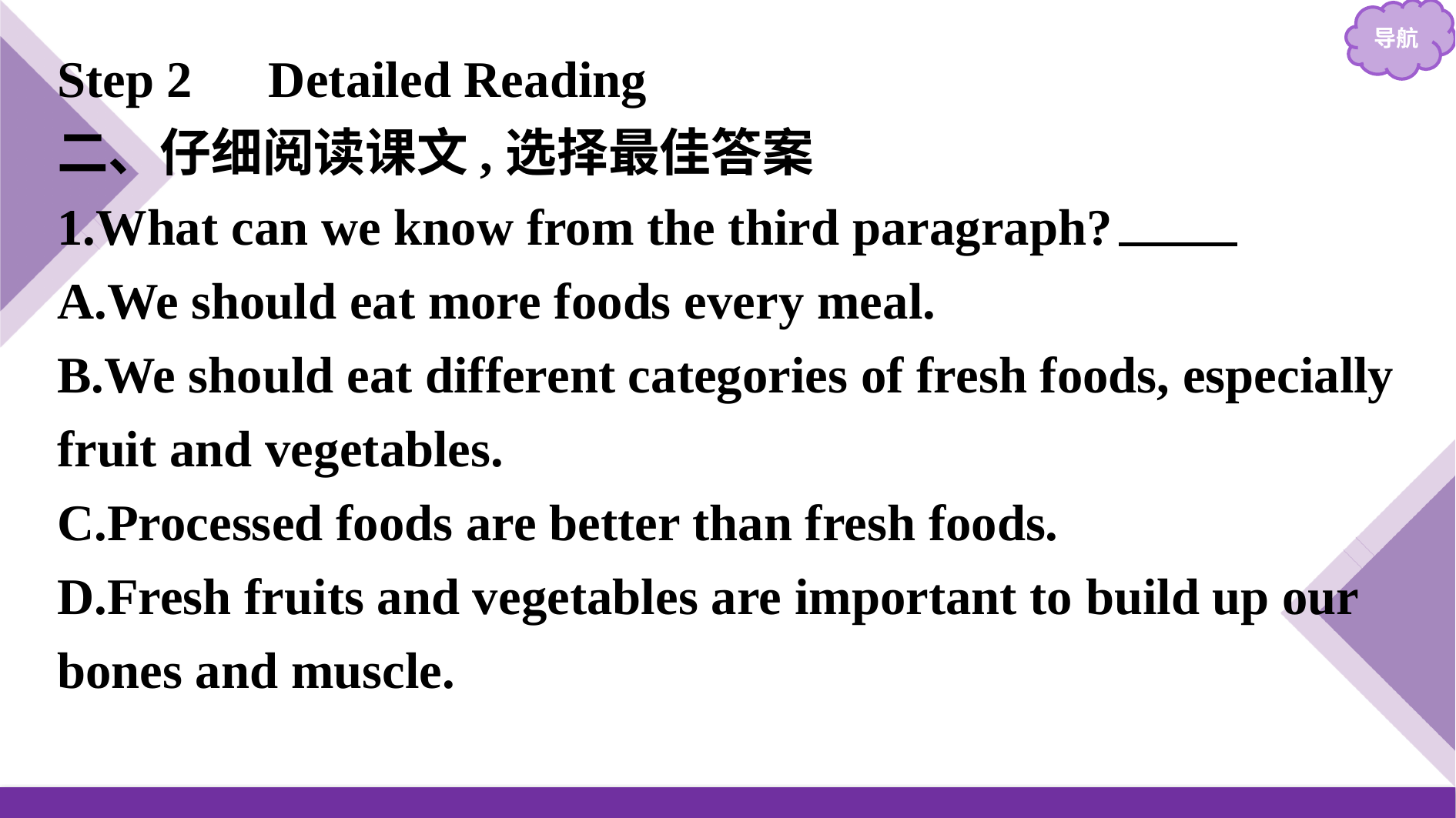

Step 2　Detailed Reading
二、仔细阅读课文,选择最佳答案
1.What can we know from the third paragraph?　B
A.We should eat more foods every meal.
B.We should eat different categories of fresh foods, especially fruit and vegetables.
C.Processed foods are better than fresh foods.
D.Fresh fruits and vegetables are important to build up our bones and muscle.